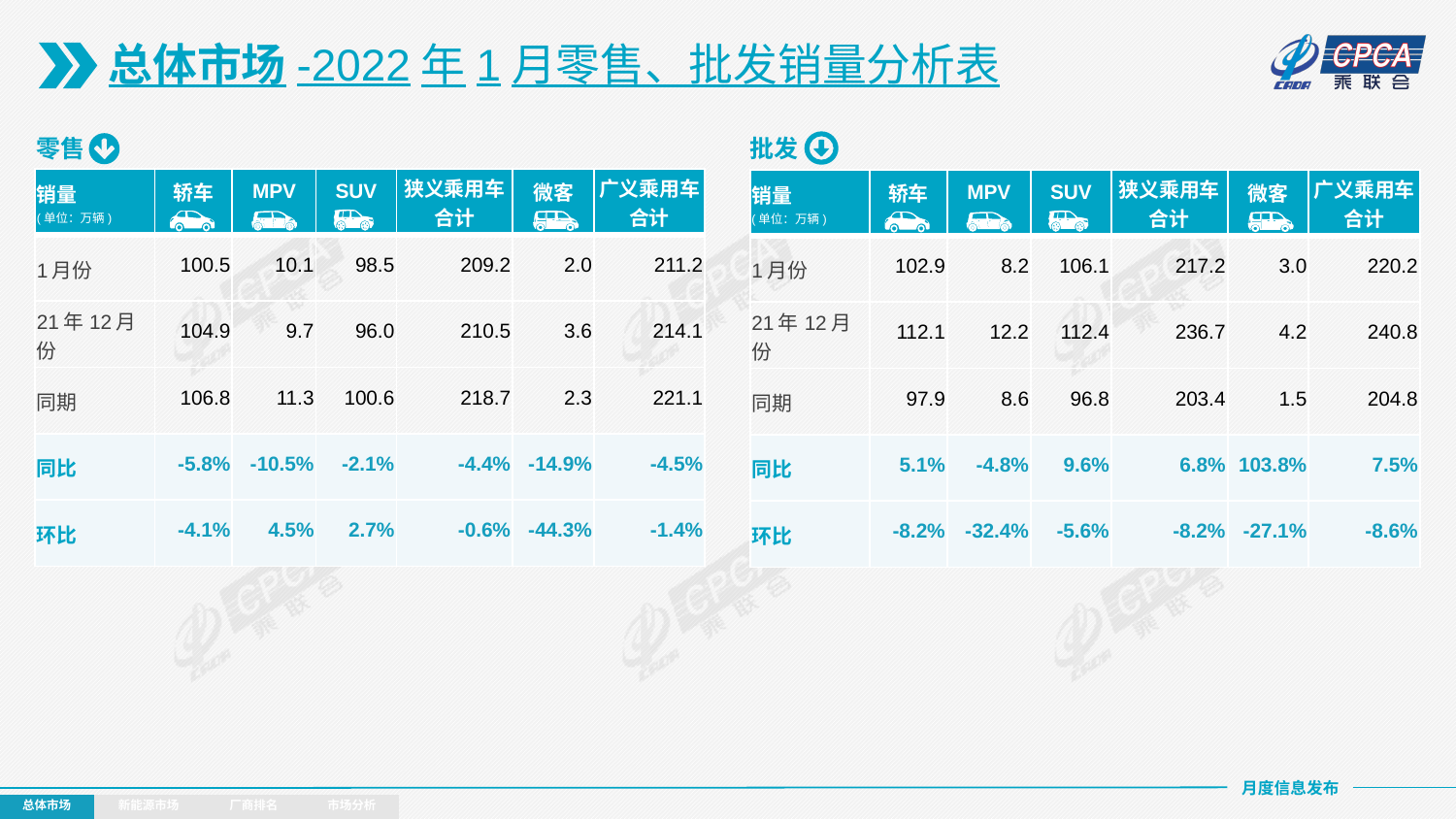

总体市场-2022年1月零售、批发销量分析表
零售
批发

| 销量 (单位：万辆) | 轿车 | MPV | SUV | 狭义乘用车合计 | 微客 | 广义乘用车合计 |
| --- | --- | --- | --- | --- | --- | --- |
| 1月份 | 100.5 | 10.1 | 98.5 | 209.2 | 2.0 | 211.2 |
| 21年12月份 | 104.9 | 9.7 | 96.0 | 210.5 | 3.6 | 214.1 |
| 同期 | 106.8 | 11.3 | 100.6 | 218.7 | 2.3 | 221.1 |
| 同比 | -5.8% | -10.5% | -2.1% | -4.4% | -14.9% | -4.5% |
| 环比 | -4.1% | 4.5% | 2.7% | -0.6% | -44.3% | -1.4% |
| 销量 (单位：万辆) | 轿车 | MPV | SUV | 狭义乘用车合计 | 微客 | 广义乘用车合计 |
| --- | --- | --- | --- | --- | --- | --- |
| 1月份 | 102.9 | 8.2 | 106.1 | 217.2 | 3.0 | 220.2 |
| 21年12月份 | 112.1 | 12.2 | 112.4 | 236.7 | 4.2 | 240.8 |
| 同期 | 97.9 | 8.6 | 96.8 | 203.4 | 1.5 | 204.8 |
| 同比 | 5.1% | -4.8% | 9.6% | 6.8% | 103.8% | 7.5% |
| 环比 | -8.2% | -32.4% | -5.6% | -8.2% | -27.1% | -8.6% |

4